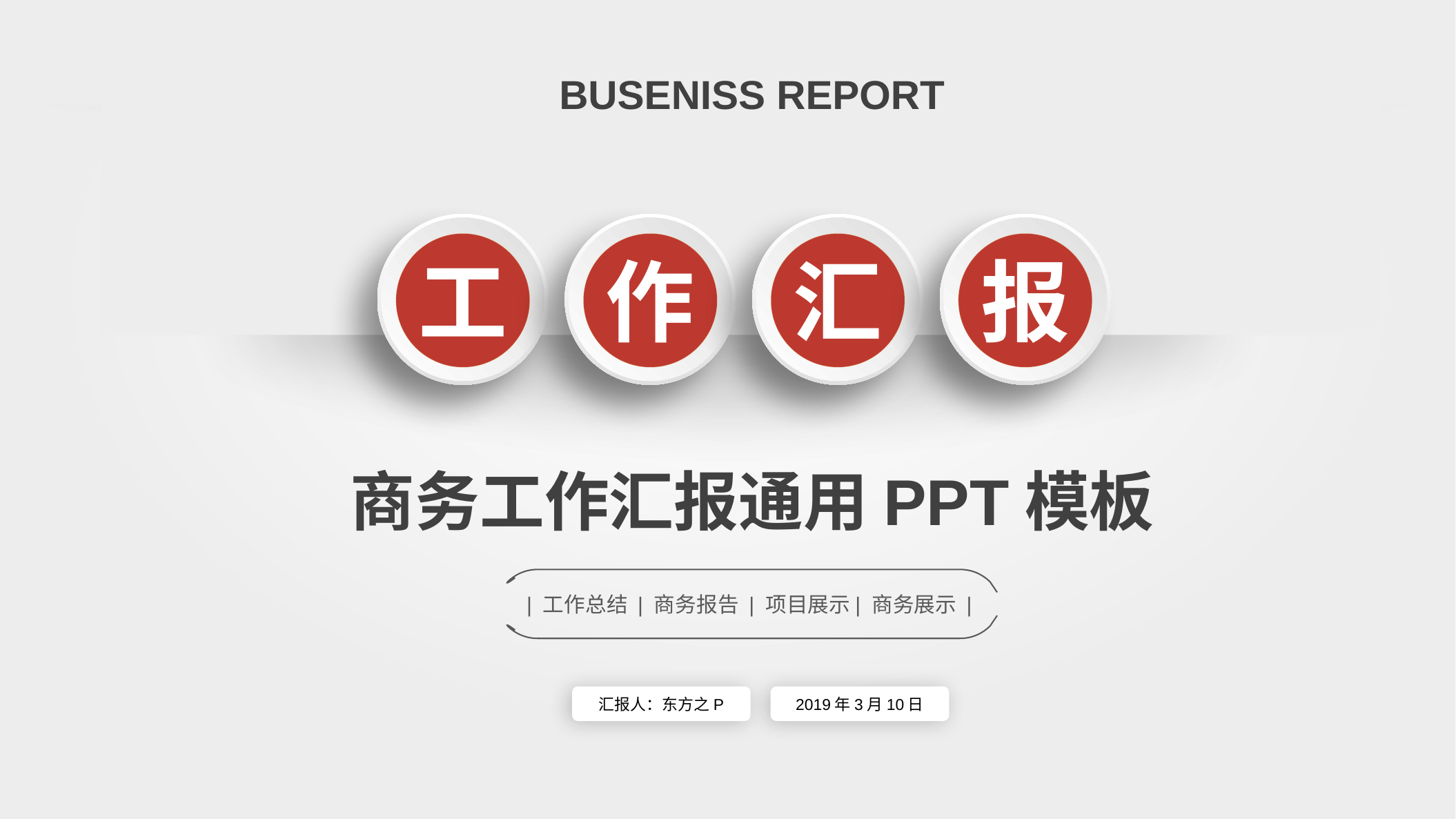

BUSENISS REPORT

工

作

汇

报
商务工作汇报通用PPT模板

| 工作总结 | 商务报告 | 项目展示| 商务展示 |

汇报人：东方之P
2019年3月10日